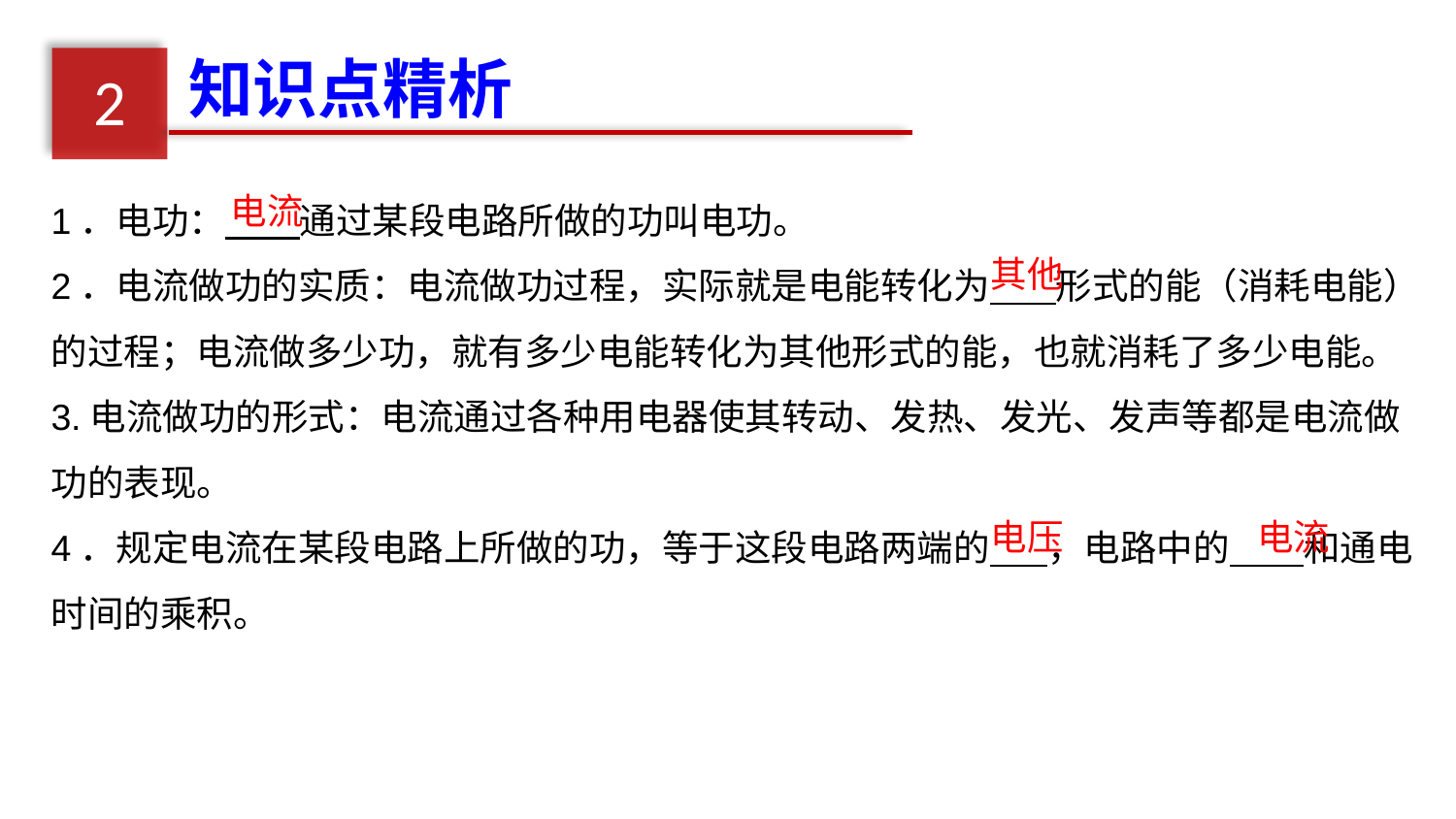

知识点精析

2
1．电功：         通过某段电路所做的功叫电功。
2．电流做功的实质：电流做功过程，实际就是电能转化为        形式的能（消耗电能）的过程；电流做多少功，就有多少电能转化为其他形式的能，也就消耗了多少电能。
3.电流做功的形式：电流通过各种用电器使其转动、发热、发光、发声等都是电流做功的表现。
4．规定电流在某段电路上所做的功，等于这段电路两端的       ，电路中的         和通电时间的乘积。
电流
其他
电压
电流